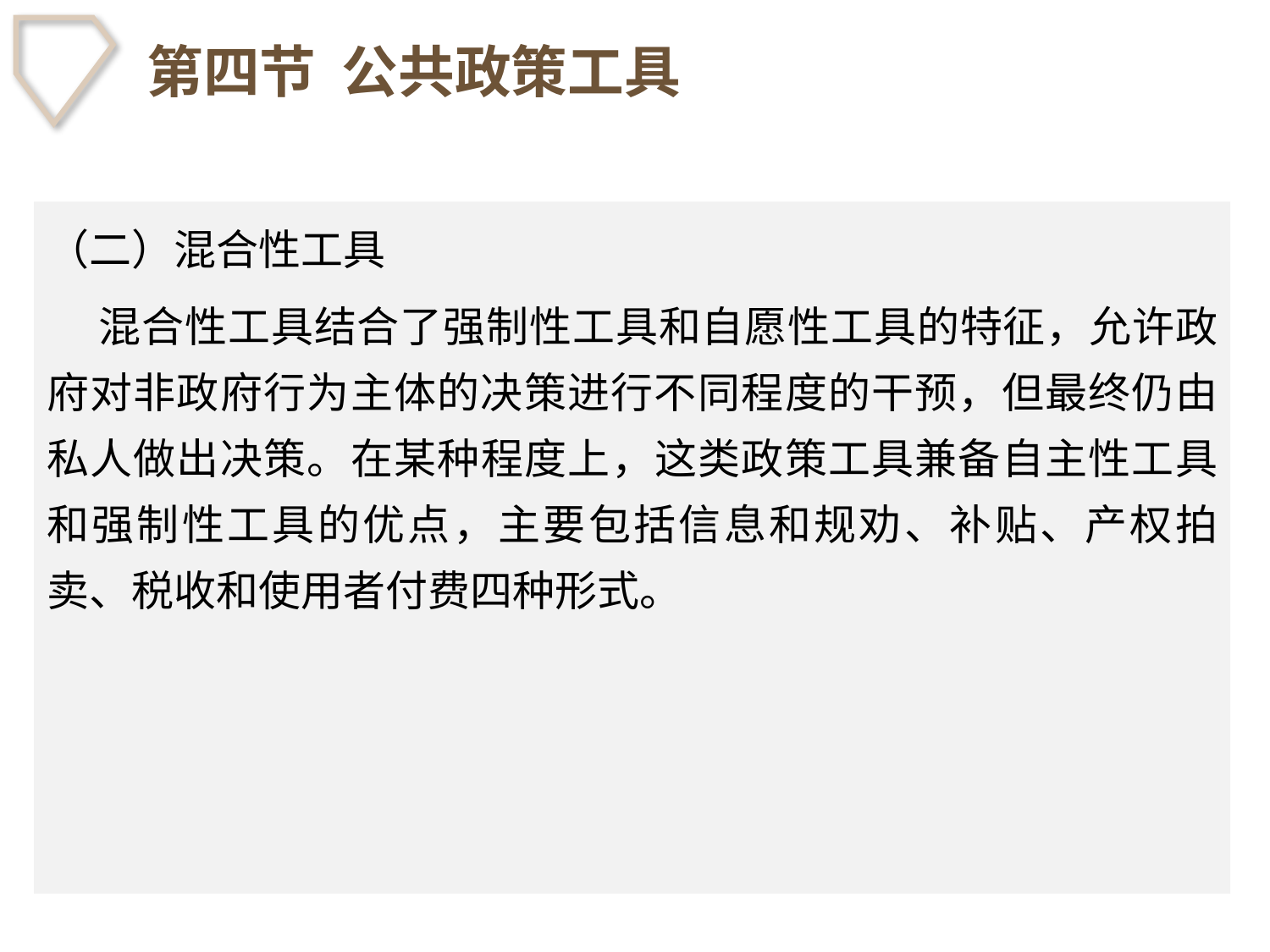

# 第四节  公共政策工具
（二）混合性工具
    混合性工具结合了强制性工具和自愿性工具的特征，允许政府对非政府行为主体的决策进行不同程度的干预，但最终仍由私人做出决策。在某种程度上，这类政策工具兼备自主性工具和强制性工具的优点，主要包括信息和规劝、补贴、产权拍卖、税收和使用者付费四种形式。